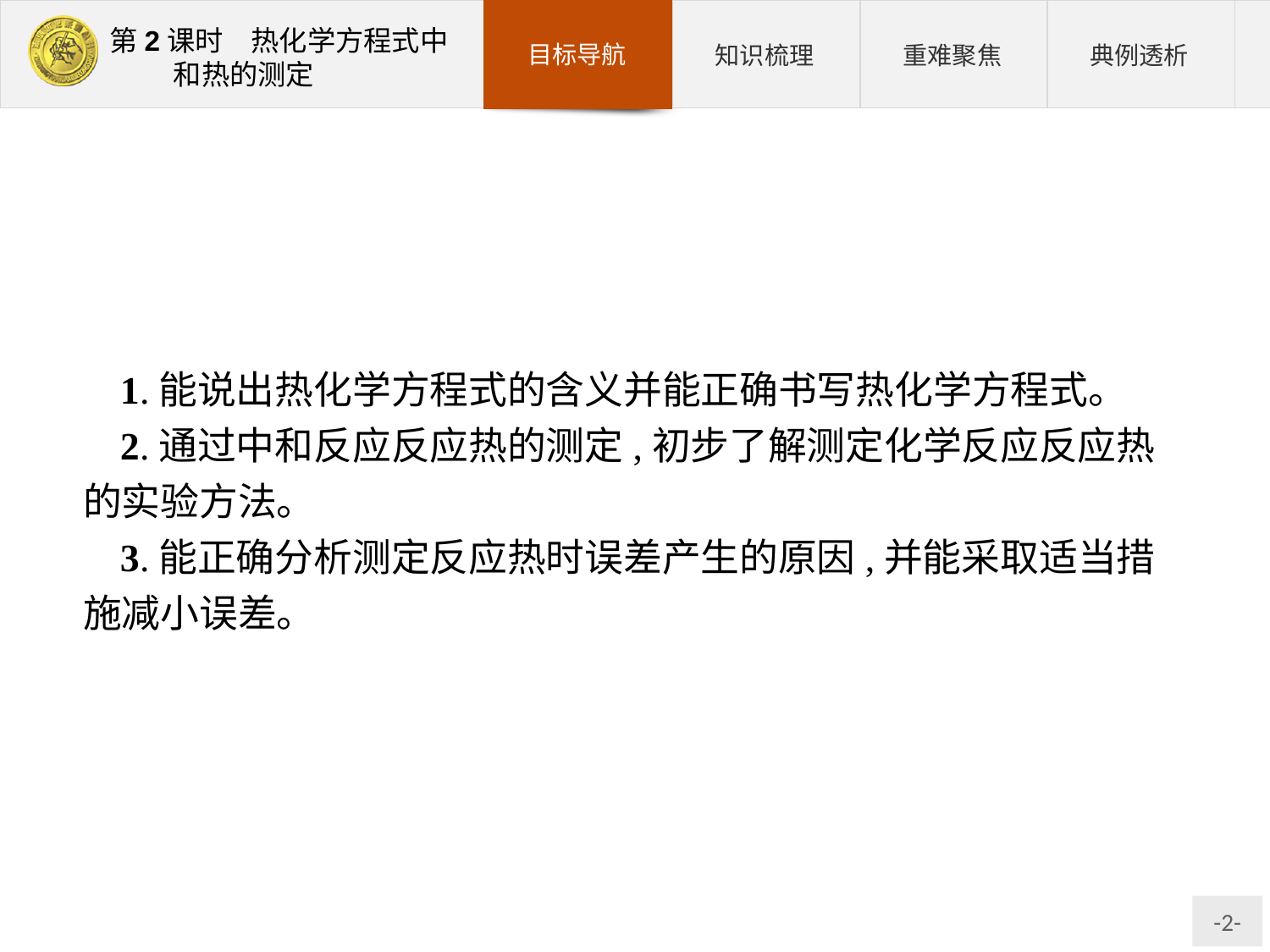

1.能说出热化学方程式的含义并能正确书写热化学方程式。
2.通过中和反应反应热的测定,初步了解测定化学反应反应热的实验方法。
3.能正确分析测定反应热时误差产生的原因,并能采取适当措施减小误差。